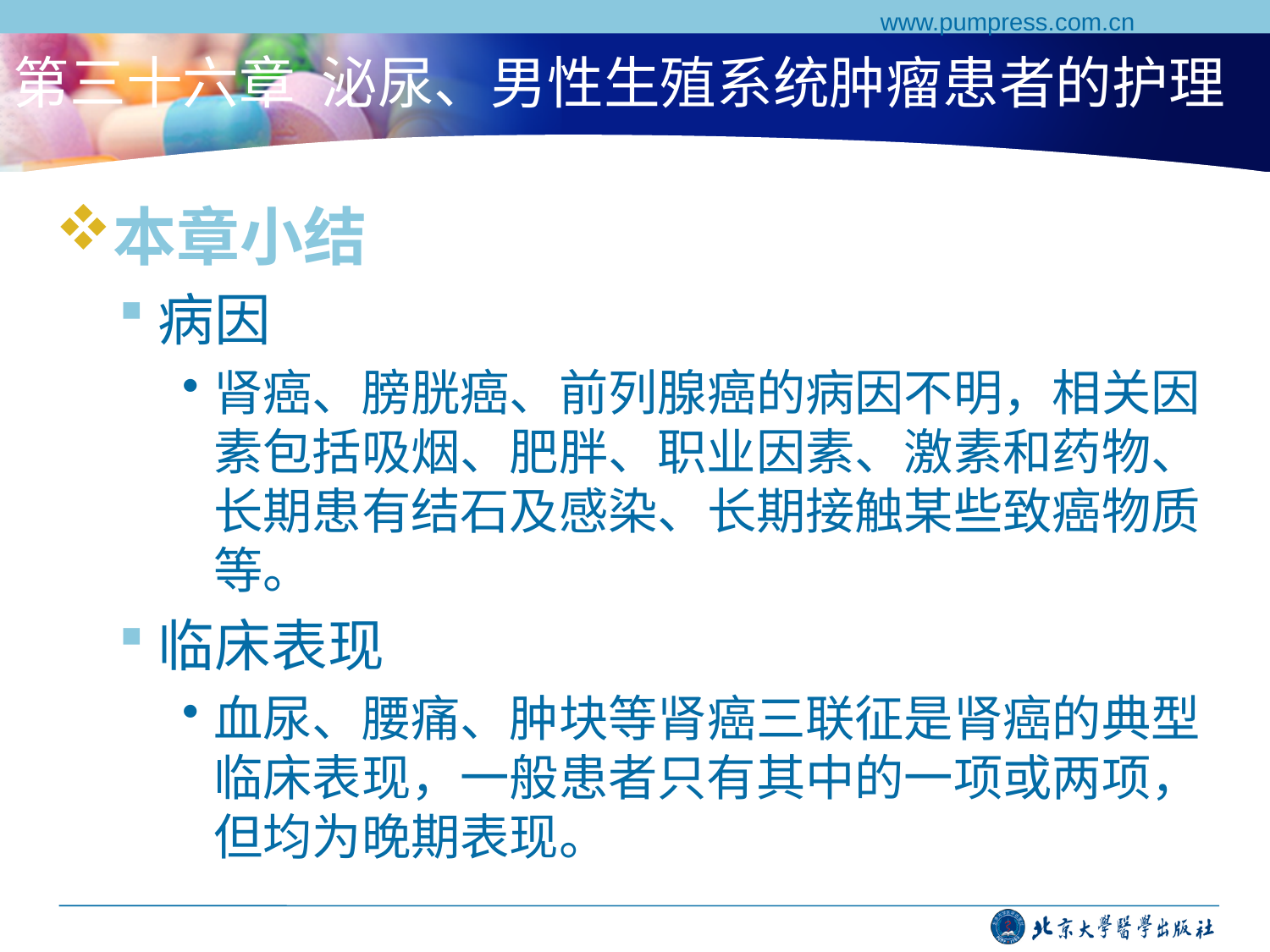

www.pumpress.com.cn
# 第三十六章  泌尿、男性生殖系统肿瘤患者的护理
本章小结
病因
肾癌、膀胱癌、前列腺癌的病因不明，相关因素包括吸烟、肥胖、职业因素、激素和药物、长期患有结石及感染、长期接触某些致癌物质等。
临床表现
血尿、腰痛、肿块等肾癌三联征是肾癌的典型临床表现，一般患者只有其中的一项或两项，但均为晚期表现。